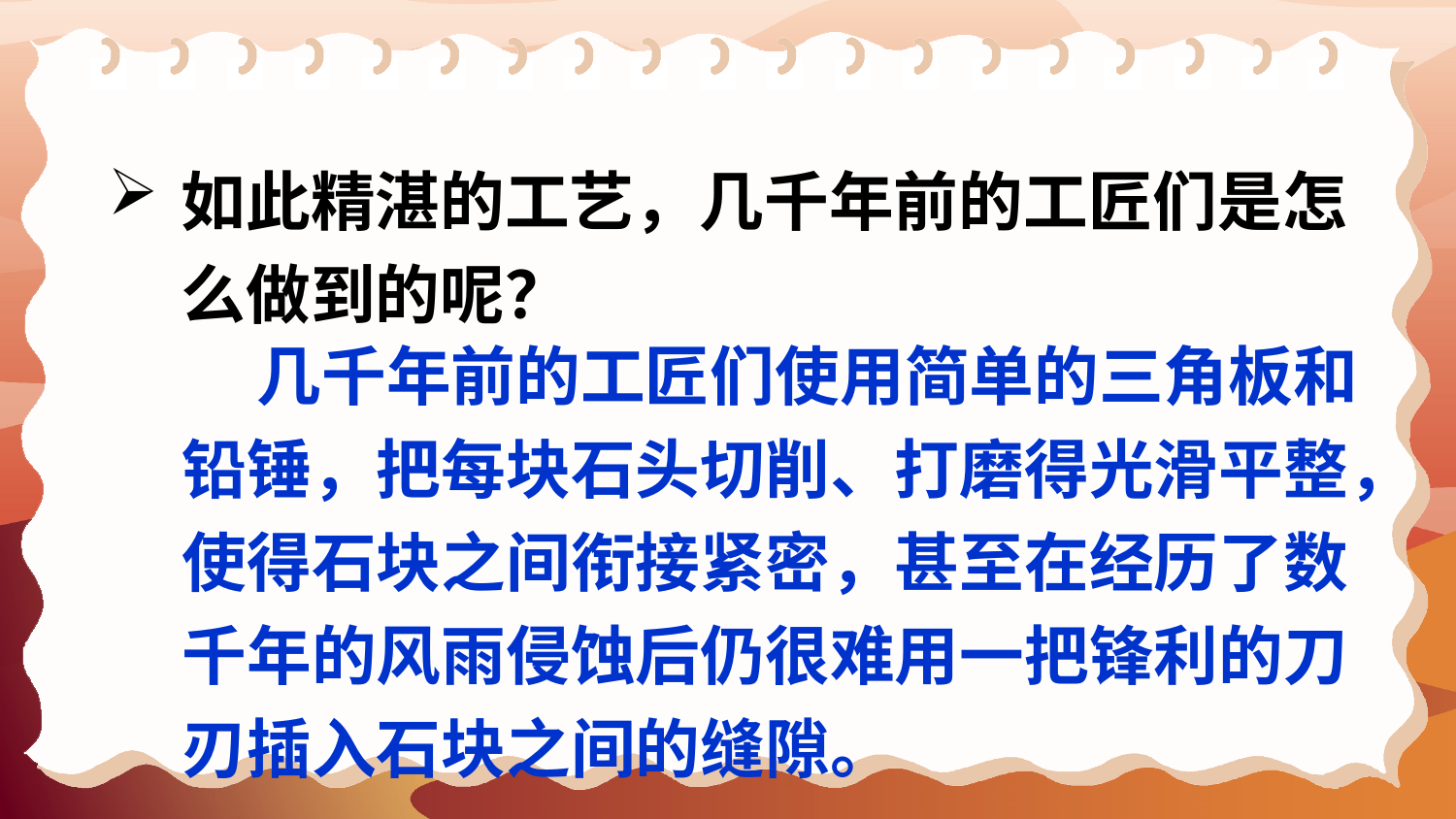

如此精湛的工艺，几千年前的工匠们是怎么做到的呢？
    几千年前的工匠们使用简单的三角板和铅锤，把每块石头切削、打磨得光滑平整，使得石块之间衔接紧密，甚至在经历了数千年的风雨侵蚀后仍很难用一把锋利的刀刃插入石块之间的缝隙。